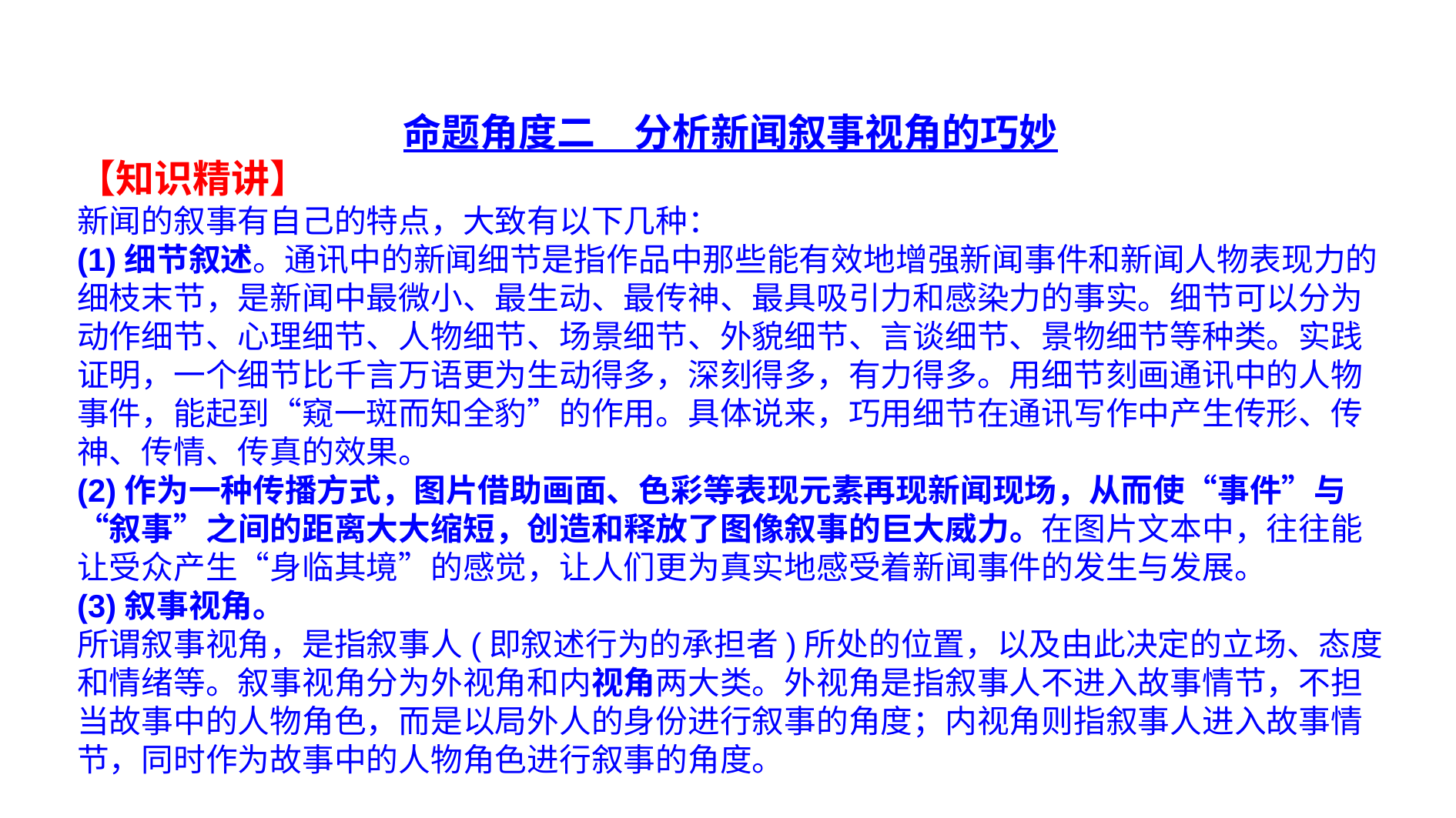

命题角度二　分析新闻叙事视角的巧妙
【知识精讲】
新闻的叙事有自己的特点，大致有以下几种：
(1)细节叙述。通讯中的新闻细节是指作品中那些能有效地增强新闻事件和新闻人物表现力的细枝末节，是新闻中最微小、最生动、最传神、最具吸引力和感染力的事实。细节可以分为动作细节、心理细节、人物细节、场景细节、外貌细节、言谈细节、景物细节等种类。实践证明，一个细节比千言万语更为生动得多，深刻得多，有力得多。用细节刻画通讯中的人物事件，能起到“窥一斑而知全豹”的作用。具体说来，巧用细节在通讯写作中产生传形、传神、传情、传真的效果。
(2)作为一种传播方式，图片借助画面、色彩等表现元素再现新闻现场，从而使“事件”与“叙事”之间的距离大大缩短，创造和释放了图像叙事的巨大威力。在图片文本中，往往能让受众产生“身临其境”的感觉，让人们更为真实地感受着新闻事件的发生与发展。
(3)叙事视角。
所谓叙事视角，是指叙事人(即叙述行为的承担者)所处的位置，以及由此决定的立场、态度和情绪等。叙事视角分为外视角和内视角两大类。外视角是指叙事人不进入故事情节，不担当故事中的人物角色，而是以局外人的身份进行叙事的角度；内视角则指叙事人进入故事情节，同时作为故事中的人物角色进行叙事的角度。